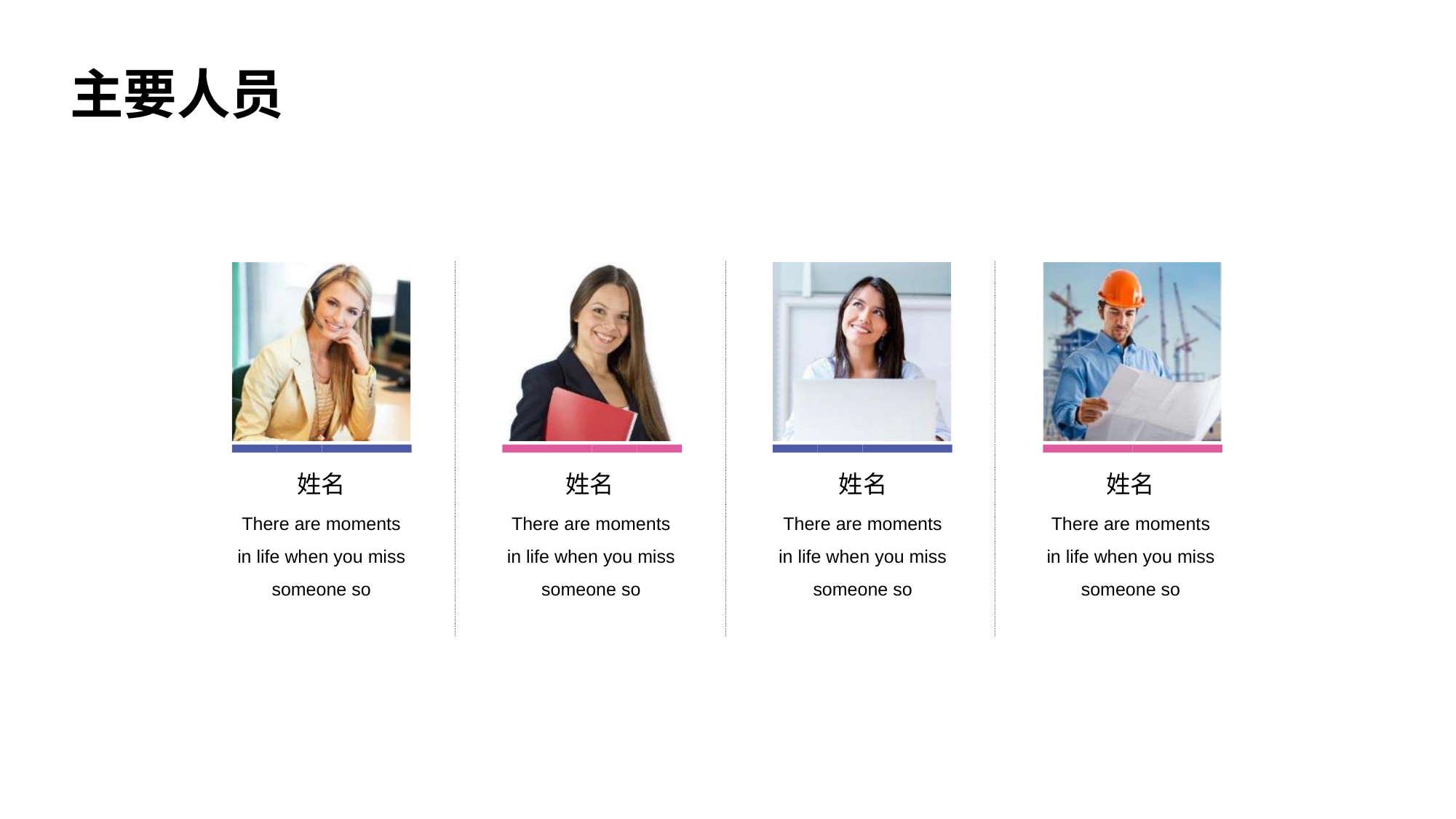

主要人员

姓名
There are moments in life when you miss someone so
姓名
There are moments in life when you miss someone so
姓名
There are moments in life when you miss someone so
姓名
There are moments in life when you miss someone so
PPT模板 http://www.1ppt.com/moban/